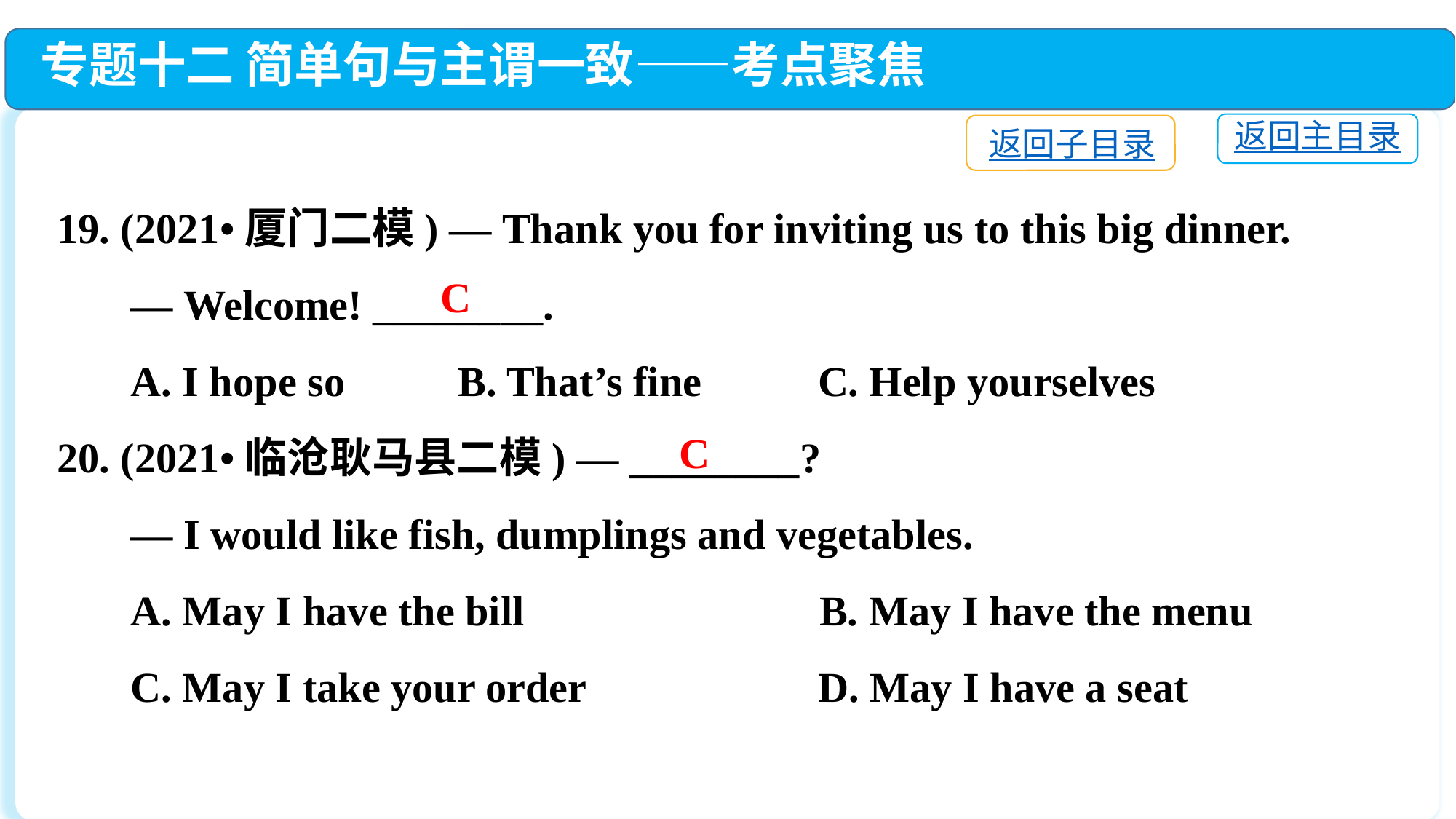

专题十二 简单句与主谓一致——考点聚焦

返回主目录

返回子目录
19. (2021•厦门二模) — Thank you for inviting us to this big dinner.
       — Welcome! ________.
       A. I hope so	       B. That’s fine           C. Help yourselves
20. (2021•临沧耿马县二模) — ________?
       — I would like fish, dumplings and vegetables.
       A. May I have the bill                            B. May I have the menu
       C. May I take your order                      D. May I have a seat
C
C